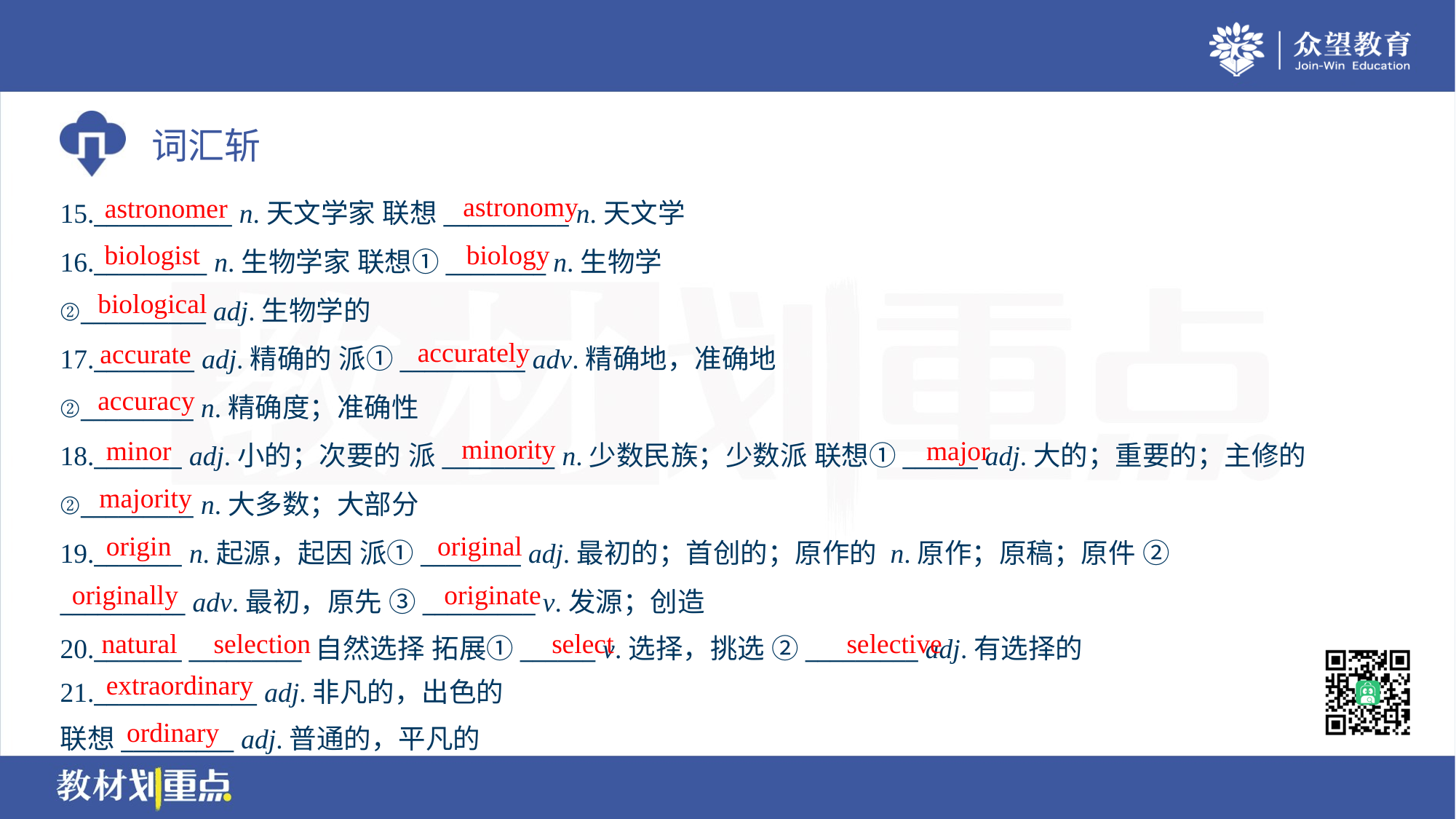

astronomy
astronomer
15.___________ n.天文学家 联想__________ n.天文学
16._________ n.生物学家 联想①________ n.生物学
②__________ adj.生物学的
17.________ adj.精确的 派①__________ adv.精确地，准确地
②_________ n.精确度；准确性
18._______ adj.小的；次要的 派_________ n.少数民族；少数派 联想①______ adj.大的；重要的；主修的
②_________ n.大多数；大部分
19._______ n.起源，起因 派①________ adj.最初的；首创的；原作的 n.原作；原稿；原件 ②
__________ adv.最初，原先 ③_________ v.发源；创造
20._______ _________ 自然选择 拓展①______ v.选择，挑选 ②_________ adj.有选择的
biologist
biology
biological
accurately
accurate
accuracy
minority
minor
major
majority
origin
original
originally
originate
natural
selection
select
selective
extraordinary
21._____________ adj.非凡的，出色的
联想_________ adj.普通的，平凡的
ordinary